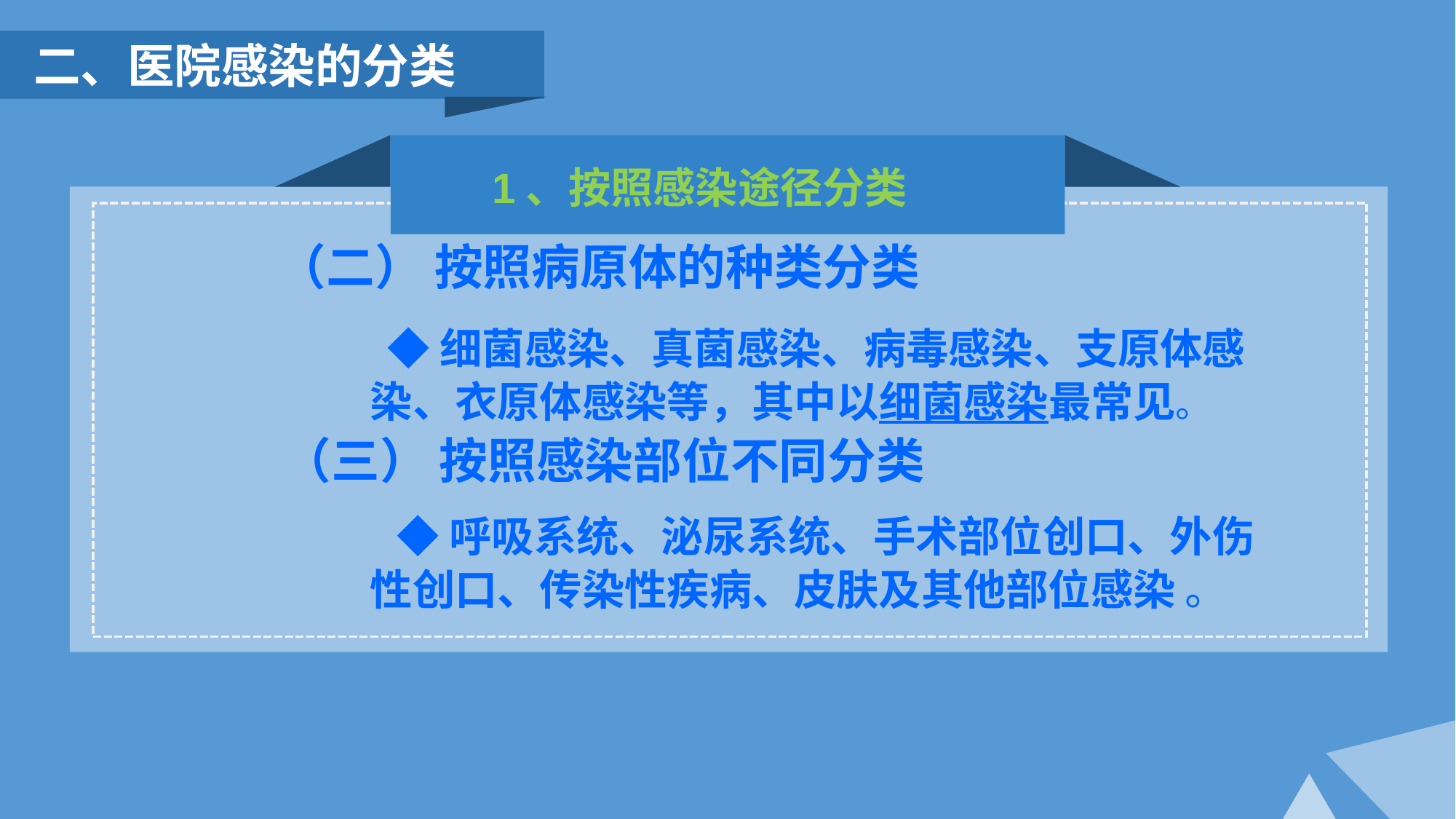

二、医院感染的分类

1、按照感染途径分类

（二） 按照病原体的种类分类
      ◆细菌感染、真菌感染、病毒感染、支原体感染、衣原体感染等，其中以细菌感染最常见。
（三） 按照感染部位不同分类

       ◆呼吸系统、泌尿系统、手术部位创口、外伤性创口、传染性疾病、皮肤及其他部位感染 。